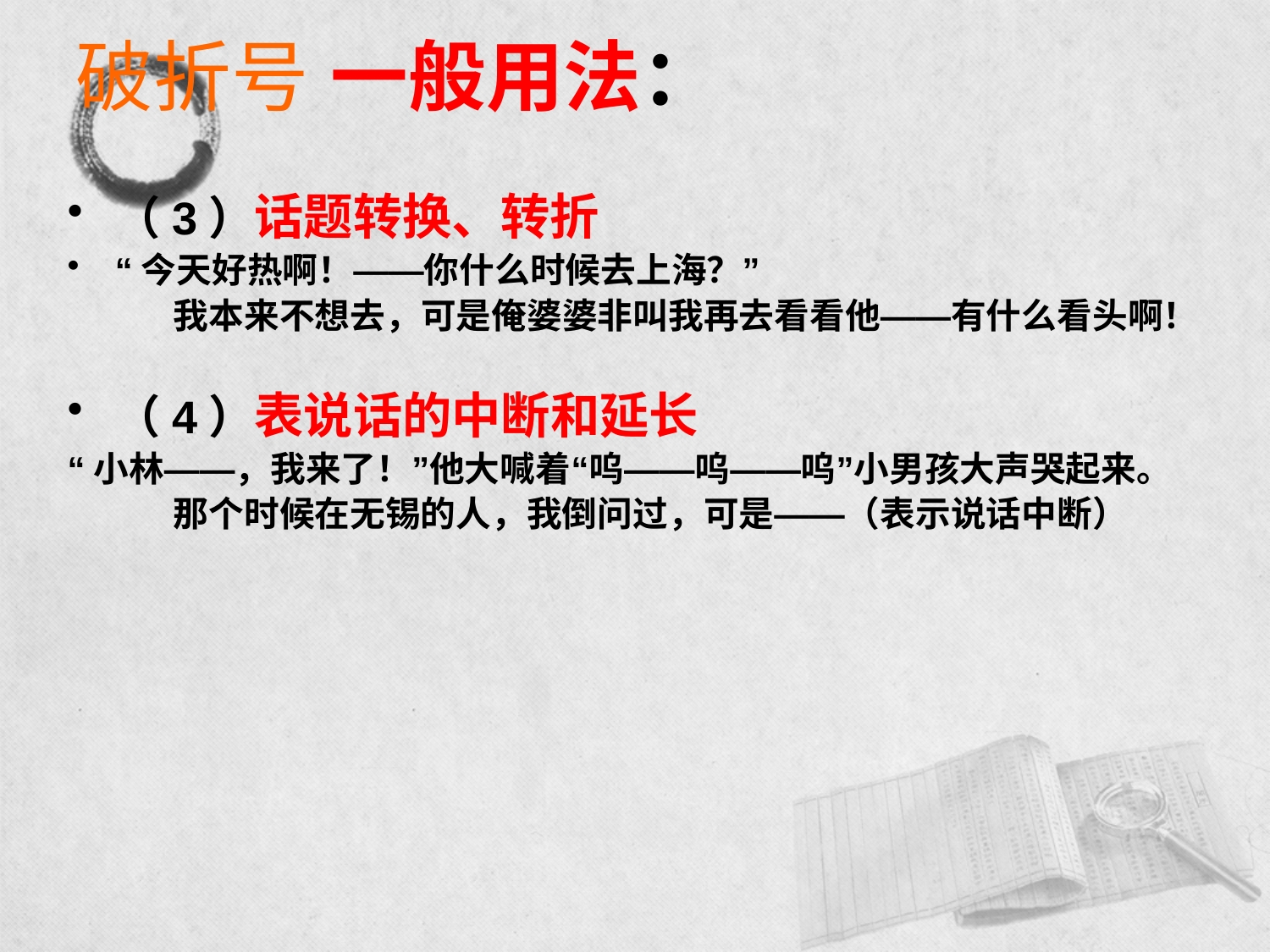

破折号 一般用法：

（3）话题转换、转折
“今天好热啊！——你什么时候去上海？”
　　　我本来不想去，可是俺婆婆非叫我再去看看他——有什么看头啊！

（4）表说话的中断和延长
“小林——，我来了！”他大喊着“呜——呜——呜”小男孩大声哭起来。
　　　那个时候在无锡的人，我倒问过，可是——（表示说话中断）